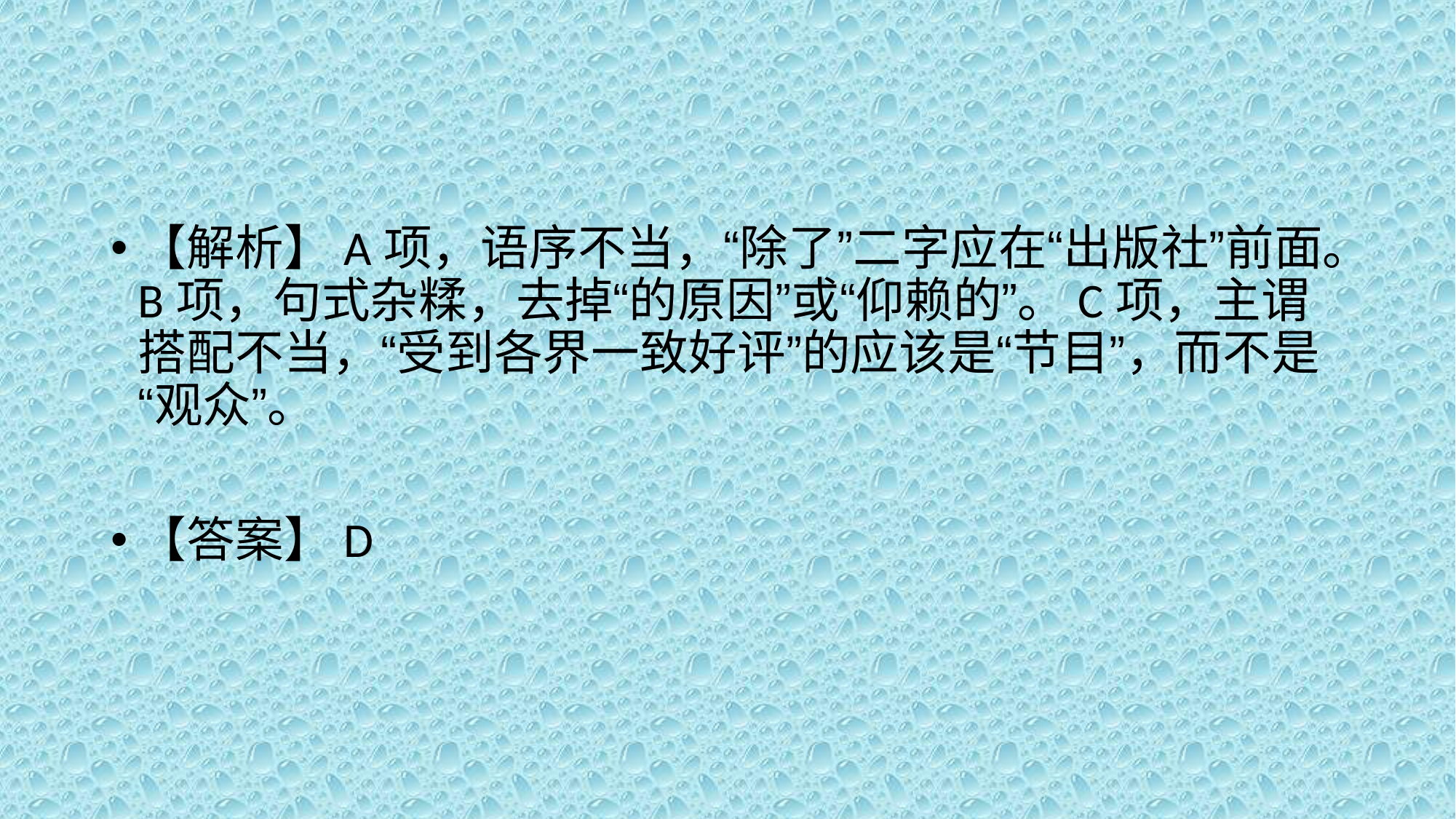

#
【解析】A项，语序不当，“除了”二字应在“出版社”前面。B项，句式杂糅，去掉“的原因”或“仰赖的”。C项，主谓搭配不当，“受到各界一致好评”的应该是“节目”，而不是“观众”。

【答案】D